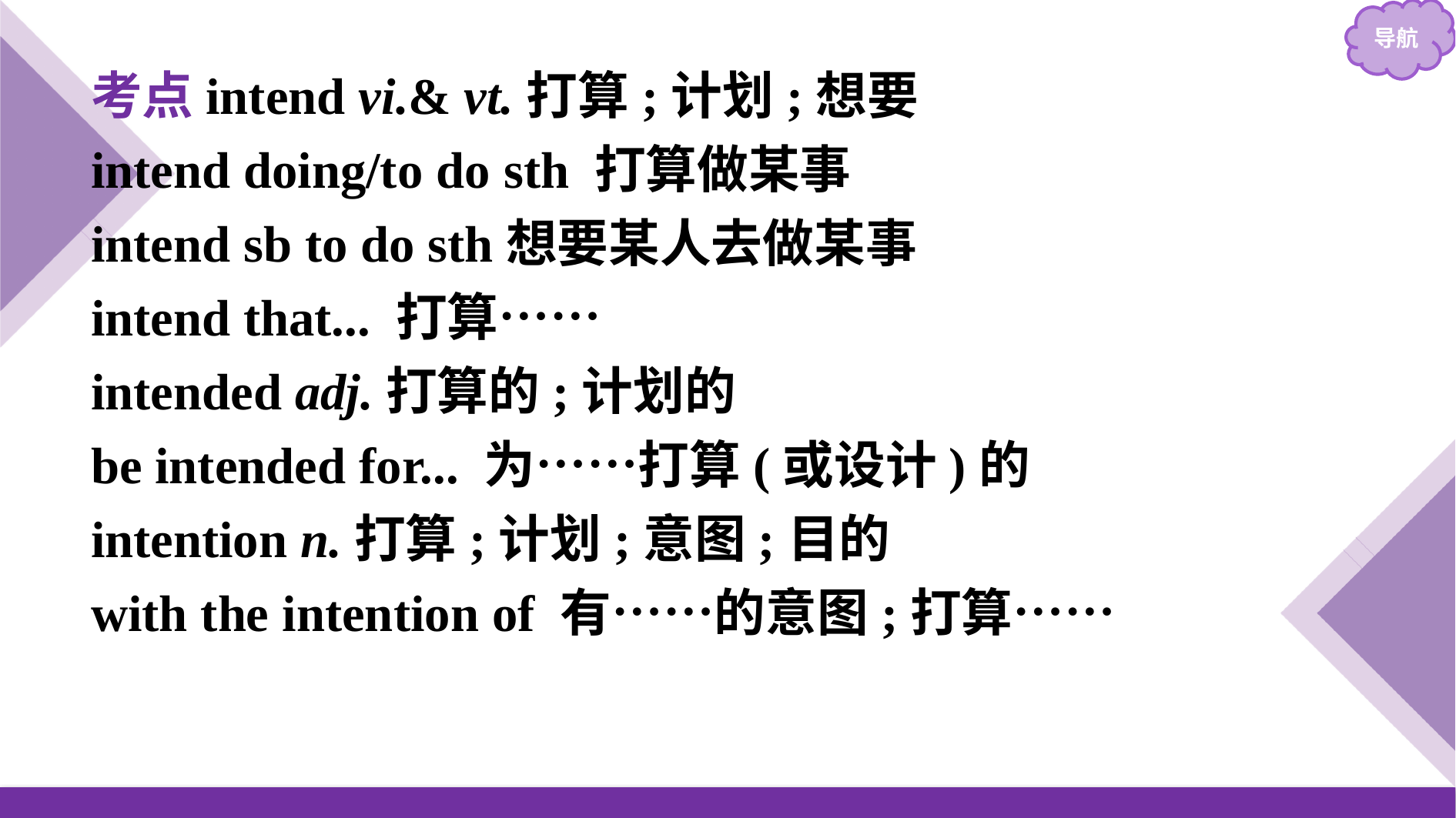

考点intend vi.& vt.打算;计划;想要
intend doing/to do sth 打算做某事
intend sb to do sth想要某人去做某事
intend that... 打算……
intended adj.打算的;计划的
be intended for... 为……打算(或设计)的
intention n.打算;计划;意图;目的
with the intention of 有……的意图;打算……